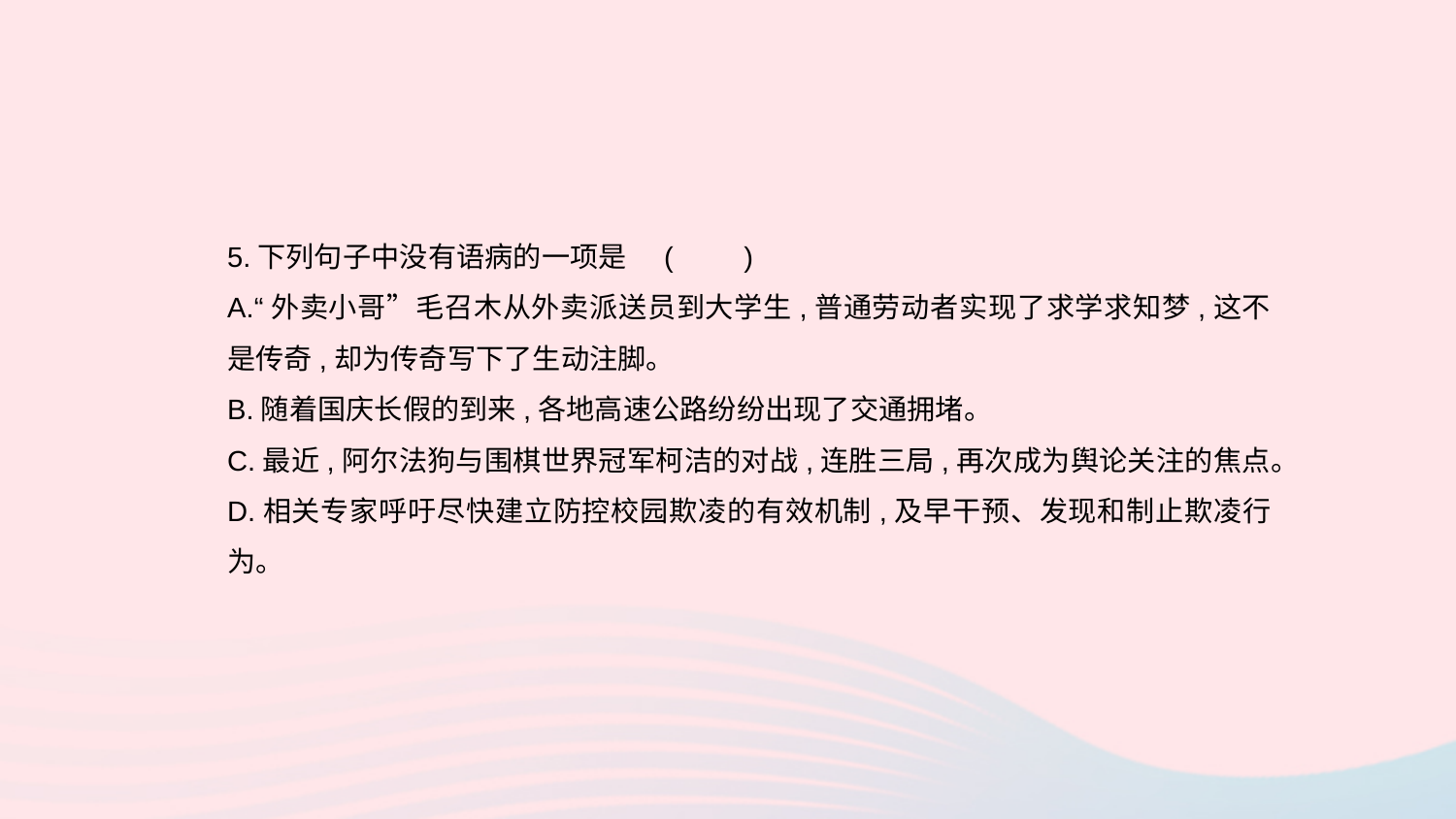

5.下列句子中没有语病的一项是	(　　)
A.“外卖小哥”毛召木从外卖派送员到大学生,普通劳动者实现了求学求知梦,这不是传奇,却为传奇写下了生动注脚。
B.随着国庆长假的到来,各地高速公路纷纷出现了交通拥堵。
C.最近,阿尔法狗与围棋世界冠军柯洁的对战,连胜三局,再次成为舆论关注的焦点。
D.相关专家呼吁尽快建立防控校园欺凌的有效机制,及早干预、发现和制止欺凌行为。